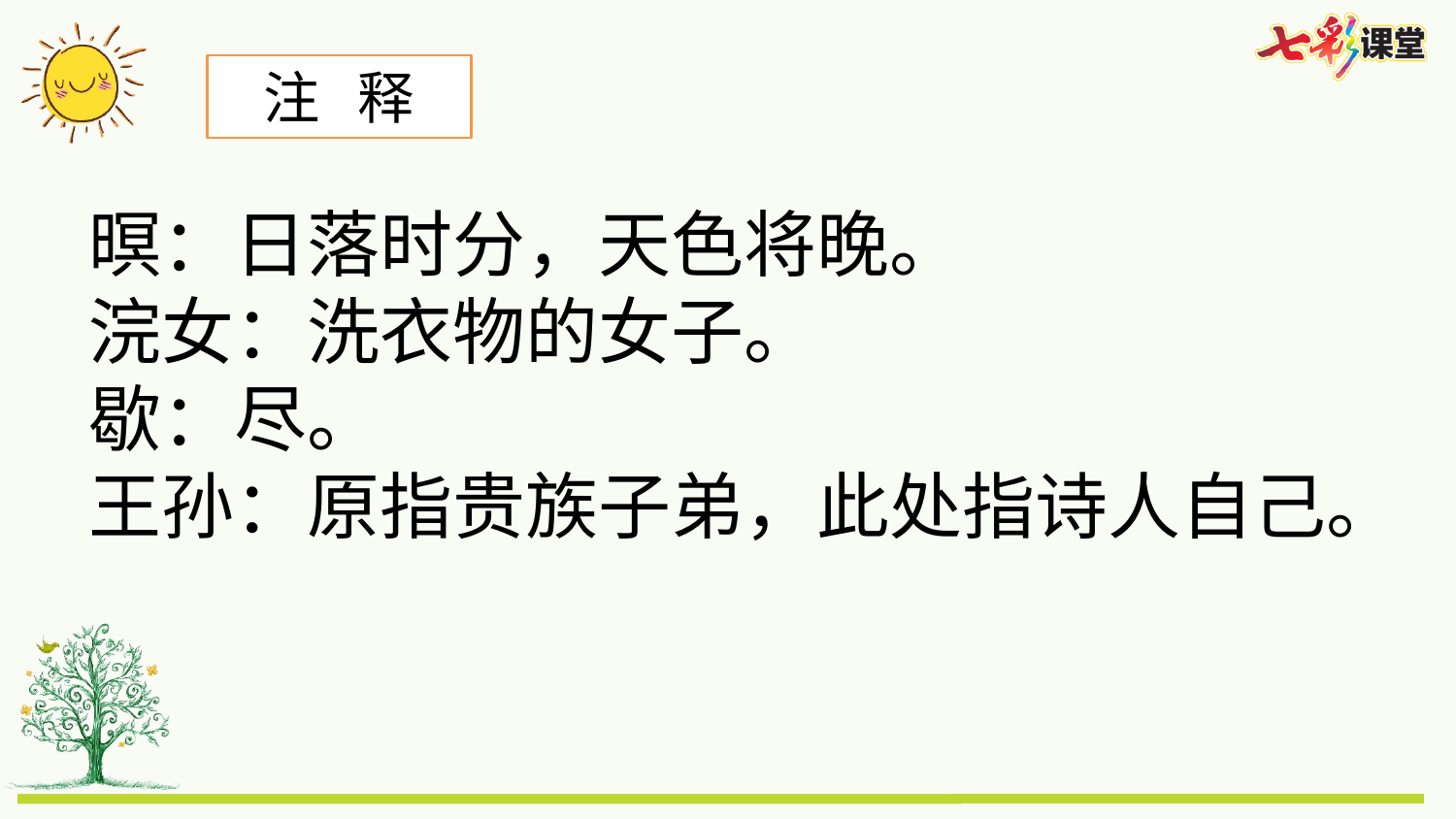

注   释
暝：日落时分，天色将晚。
浣女：洗衣物的女子。
歇：尽。
王孙：原指贵族子弟，此处指诗人自己。